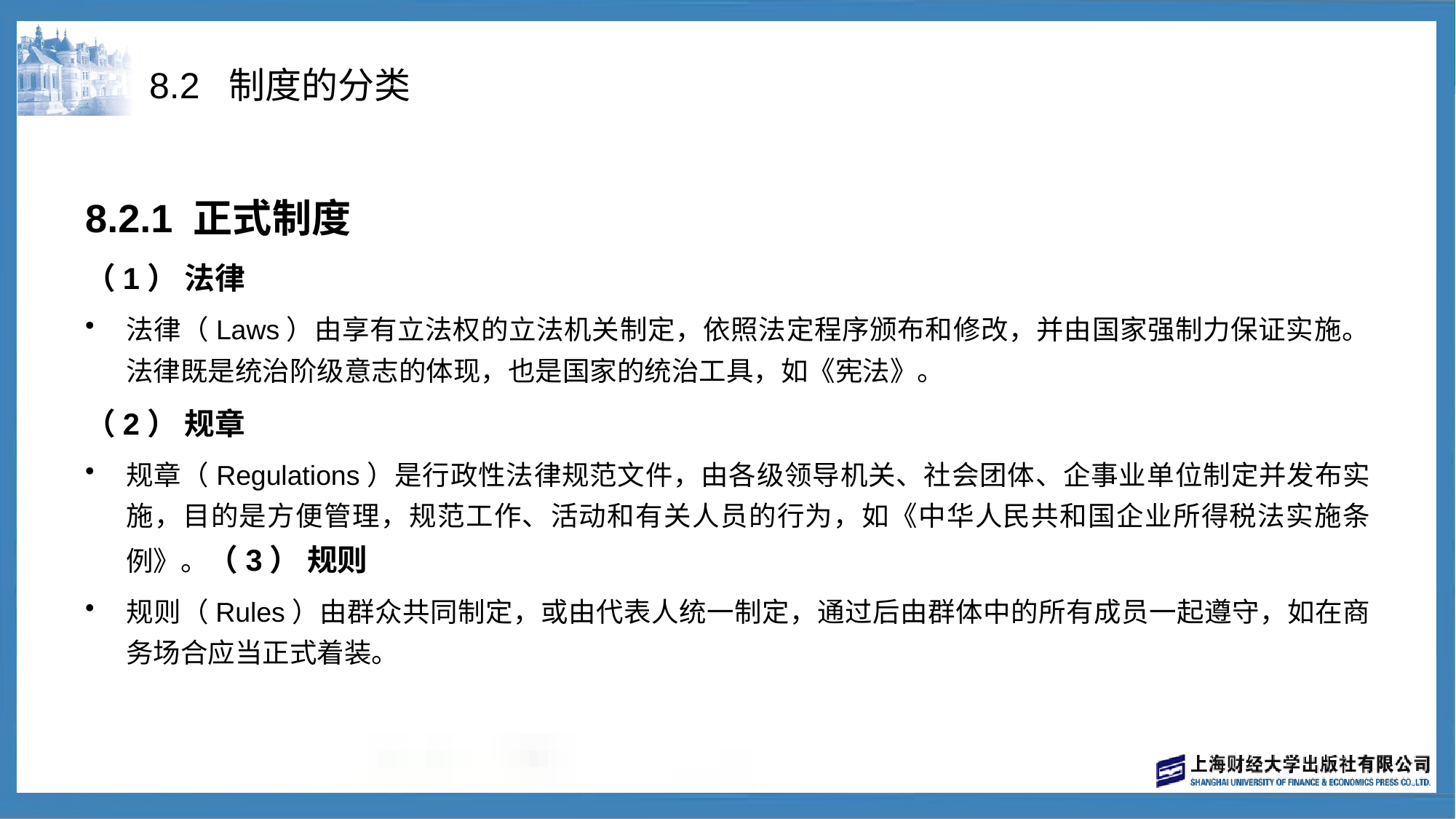

# 8.2  制度的分类
8.2.1 正式制度
（1） 法律
法律（Laws）由享有立法权的立法机关制定，依照法定程序颁布和修改，并由国家强制力保证实施。法律既是统治阶级意志的体现，也是国家的统治工具，如《宪法》。
（2） 规章
规章（Regulations）是行政性法律规范文件，由各级领导机关、社会团体、企事业单位制定并发布实施，目的是方便管理，规范工作、活动和有关人员的行为，如《中华人民共和国企业所得税法实施条例》。（3） 规则
规则（Rules）由群众共同制定，或由代表人统一制定，通过后由群体中的所有成员一起遵守，如在商务场合应当正式着装。